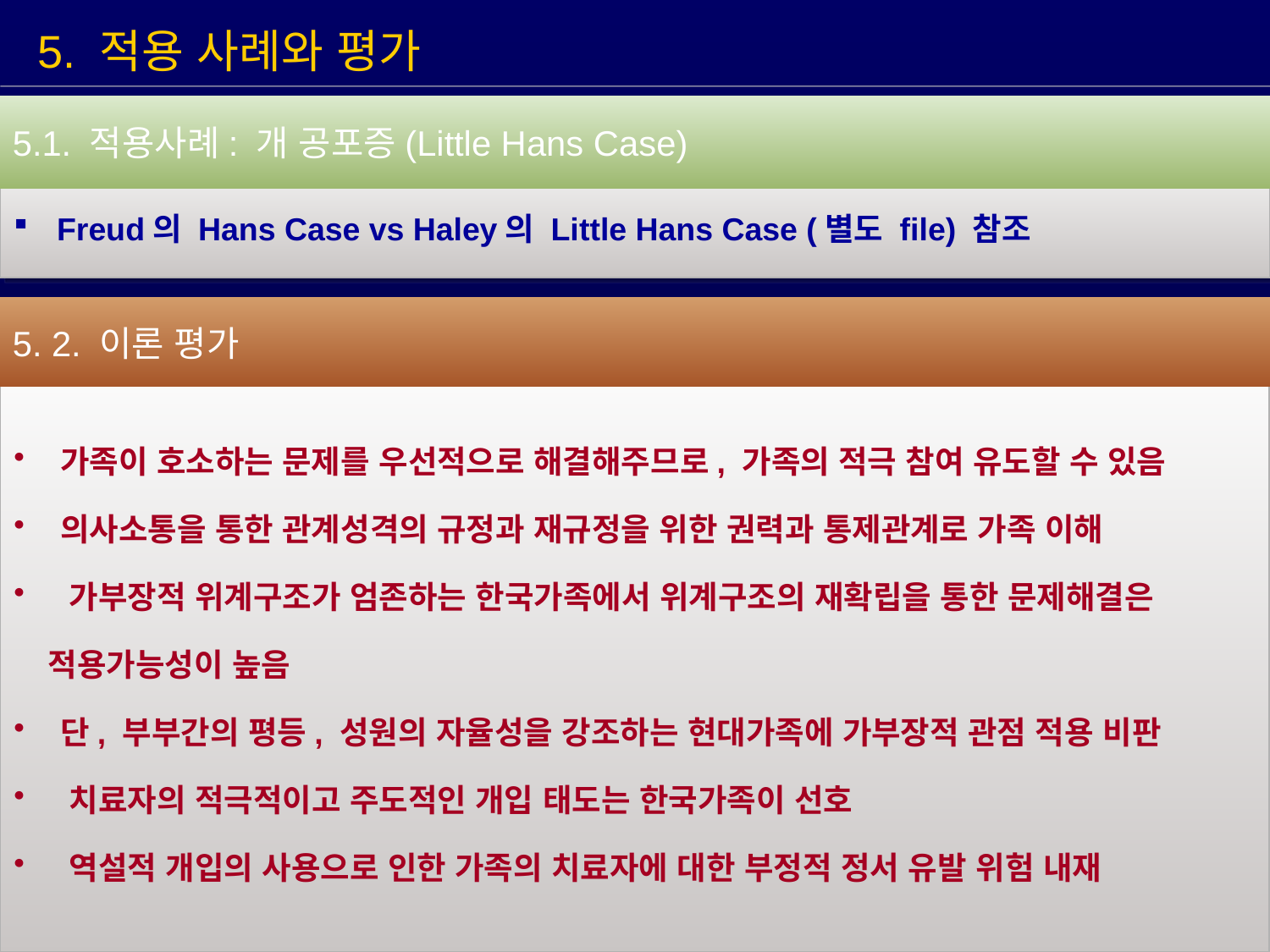

5. 적용 사례와 평가

5.1. 적용사례: 개 공포증(Little Hans Case)

  Freud의 Hans Case vs Haley의 Little Hans Case (별도 file) 참조
5. 2. 이론 평가
 가족이 호소하는 문제를 우선적으로 해결해주므로, 가족의 적극 참여 유도할 수 있음
 의사소통을 통한 관계성격의 규정과 재규정을 위한 권력과 통제관계로 가족 이해
  가부장적 위계구조가 엄존하는 한국가족에서 위계구조의 재확립을 통한 문제해결은
   적용가능성이 높음
 단, 부부간의 평등, 성원의 자율성을 강조하는 현대가족에 가부장적 관점 적용 비판
  치료자의 적극적이고 주도적인 개입 태도는 한국가족이 선호
  역설적 개입의 사용으로 인한 가족의 치료자에 대한 부정적 정서 유발 위험 내재